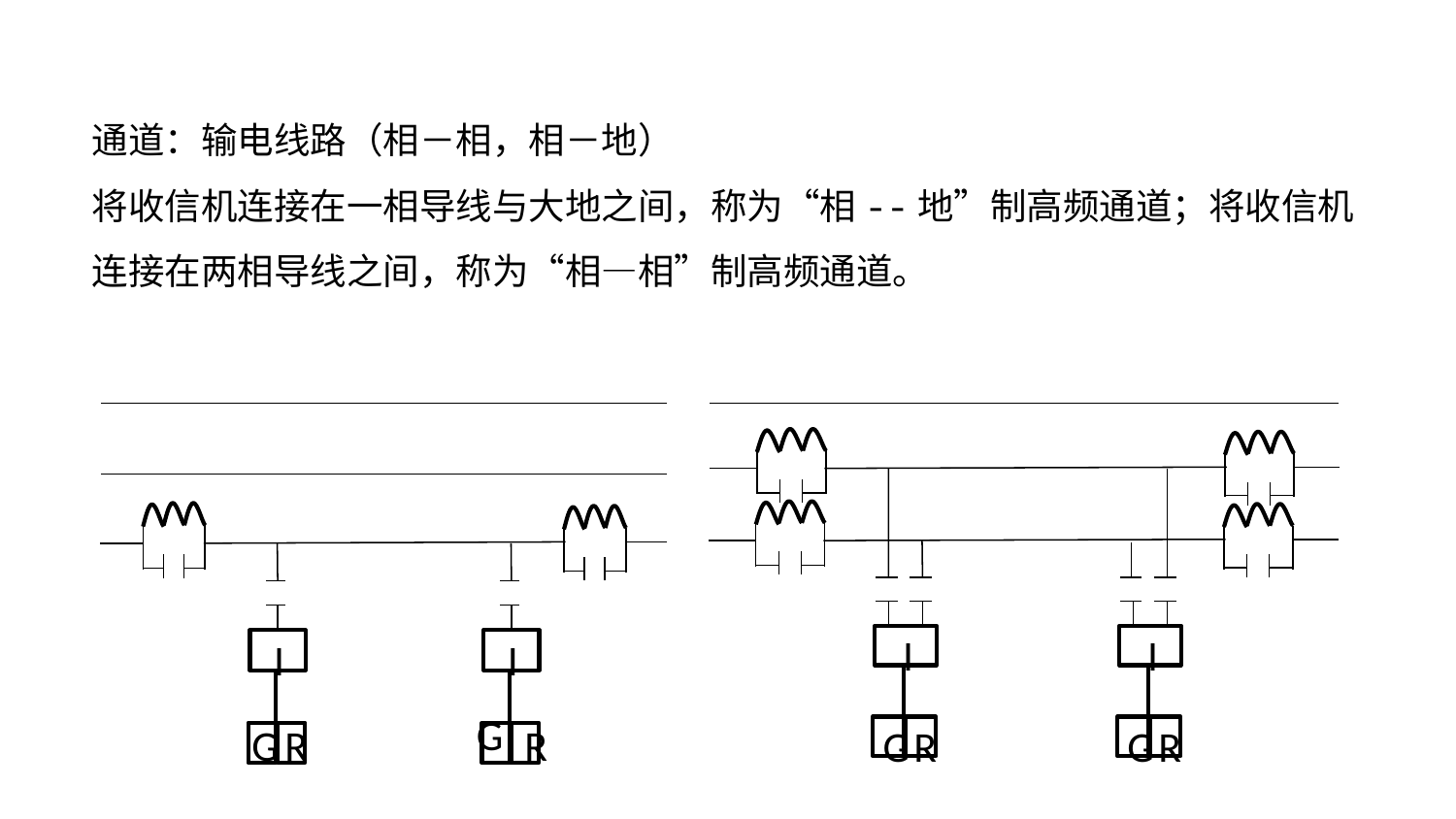

通道：输电线路（相－相，相－地）
将收信机连接在一相导线与大地之间，称为“相--地”制高频通道；将收信机连接在两相导线之间，称为“相—相”制高频通道。

I

G
R

I

G
R

I

G
R

I

G
R

教学难